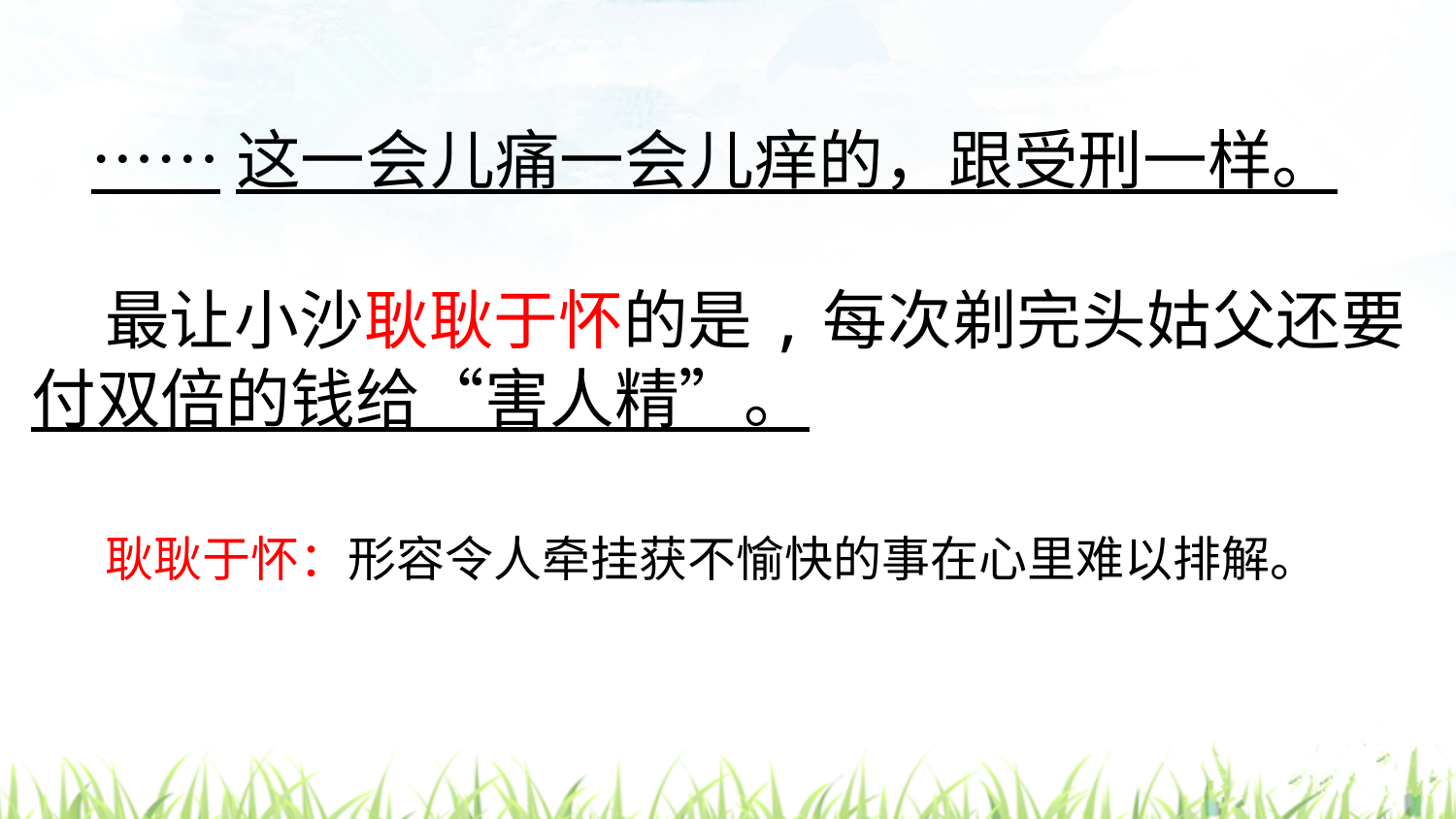

……这一会儿痛一会儿痒的，跟受刑一样。

    最让小沙耿耿于怀的是,每次剃完头姑父还要付双倍的钱给“害人精”。

    耿耿于怀：形容令人牵挂获不愉快的事在心里难以排解。